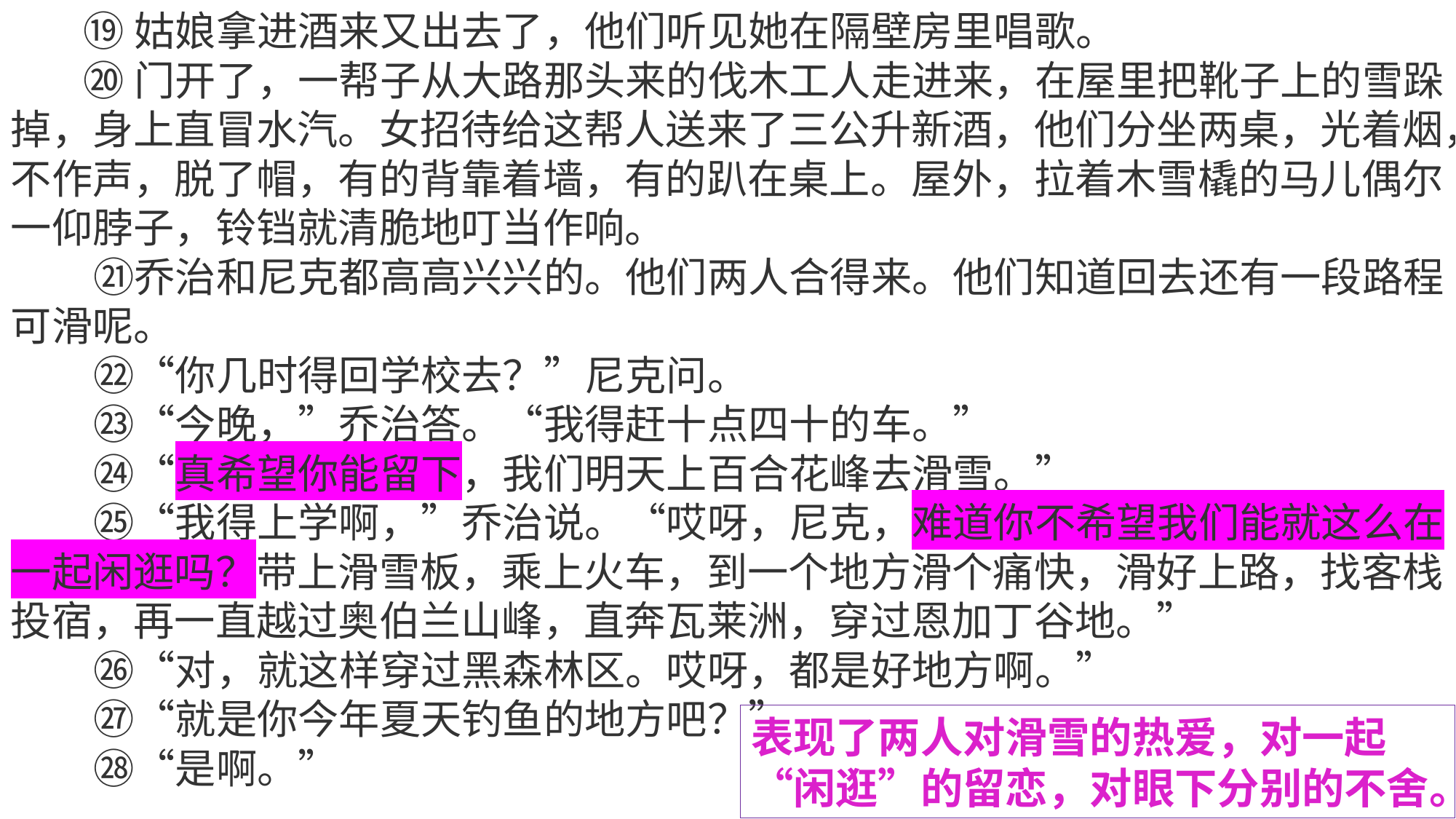

⑲姑娘拿进酒来又出去了，他们听见她在隔壁房里唱歌。
        ⑳门开了，一帮子从大路那头来的伐木工人走进来，在屋里把靴子上的雪跺掉，身上直冒水汽。女招待给这帮人送来了三公升新酒，他们分坐两桌，光着烟，不作声，脱了帽，有的背靠着墙，有的趴在桌上。屋外，拉着木雪橇的马儿偶尔一仰脖子，铃铛就清脆地叮当作响。
        ㉑乔治和尼克都高高兴兴的。他们两人合得来。他们知道回去还有一段路程可滑呢。
        ㉒“你几时得回学校去？”尼克问。
        ㉓“今晚，”乔治答。“我得赶十点四十的车。”
        ㉔“真希望你能留下，我们明天上百合花峰去滑雪。”
        ㉕“我得上学啊，”乔治说。“哎呀，尼克，难道你不希望我们能就这么在一起闲逛吗？带上滑雪板，乘上火车，到一个地方滑个痛快，滑好上路，找客栈投宿，再一直越过奥伯兰山峰，直奔瓦莱洲，穿过恩加丁谷地。”
        ㉖“对，就这样穿过黑森林区。哎呀，都是好地方啊。”
        ㉗“就是你今年夏天钓鱼的地方吧？”
        ㉘“是啊。”
表现了两人对滑雪的热爱，对一起“闲逛”的留恋，对眼下分别的不舍。